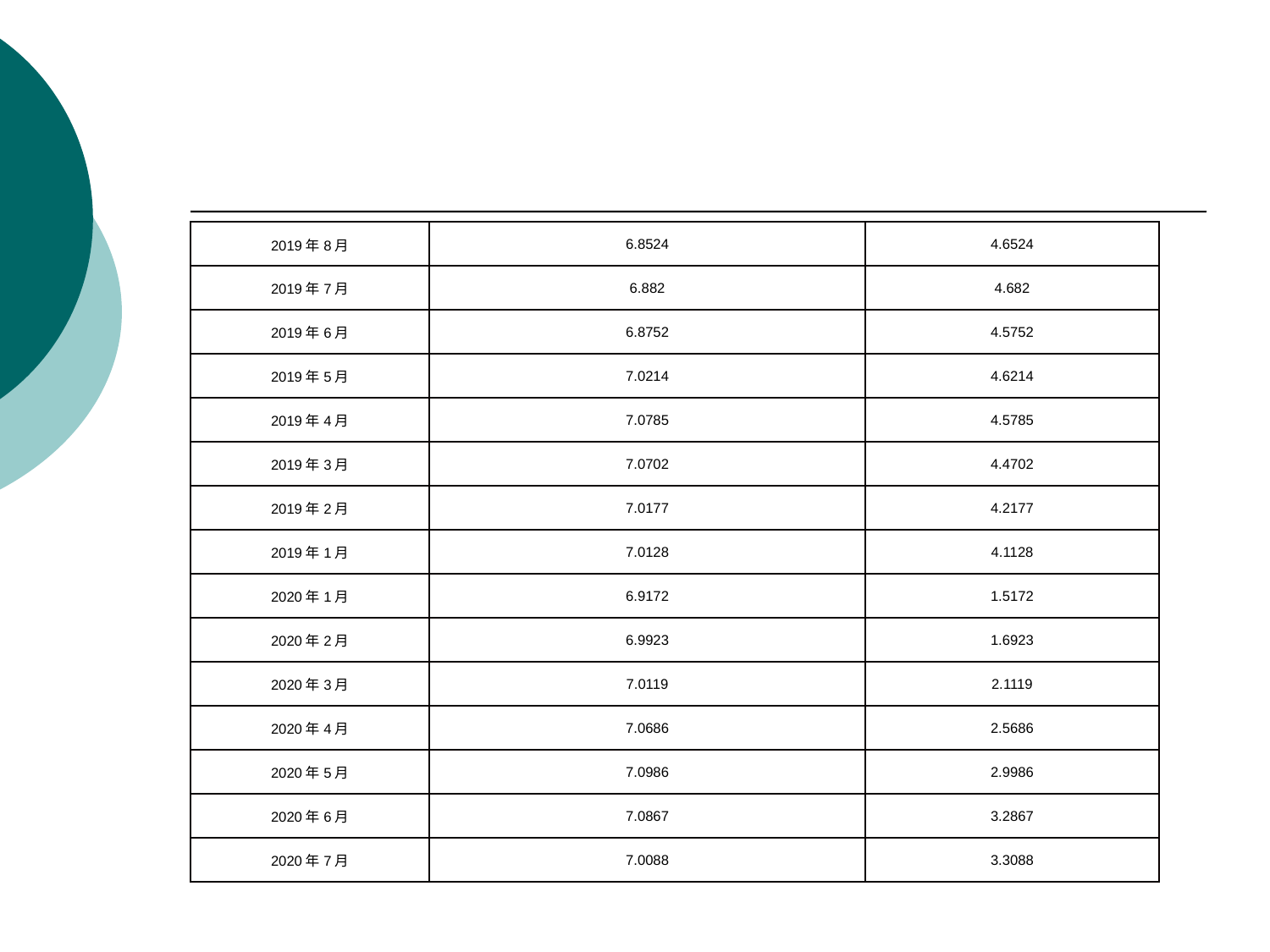

#
| 2019年8月 | 6.8524 | 4.6524 |
| --- | --- | --- |
| 2019年7月 | 6.882 | 4.682 |
| 2019年6月 | 6.8752 | 4.5752 |
| 2019年5月 | 7.0214 | 4.6214 |
| 2019年4月 | 7.0785 | 4.5785 |
| 2019年3月 | 7.0702 | 4.4702 |
| 2019年2月 | 7.0177 | 4.2177 |
| 2019年1月 | 7.0128 | 4.1128 |
| 2020年1月 | 6.9172 | 1.5172 |
| 2020年2月 | 6.9923 | 1.6923 |
| 2020年3月 | 7.0119 | 2.1119 |
| 2020年4月 | 7.0686 | 2.5686 |
| 2020年5月 | 7.0986 | 2.9986 |
| 2020年6月 | 7.0867 | 3.2867 |
| 2020年7月 | 7.0088 | 3.3088 |